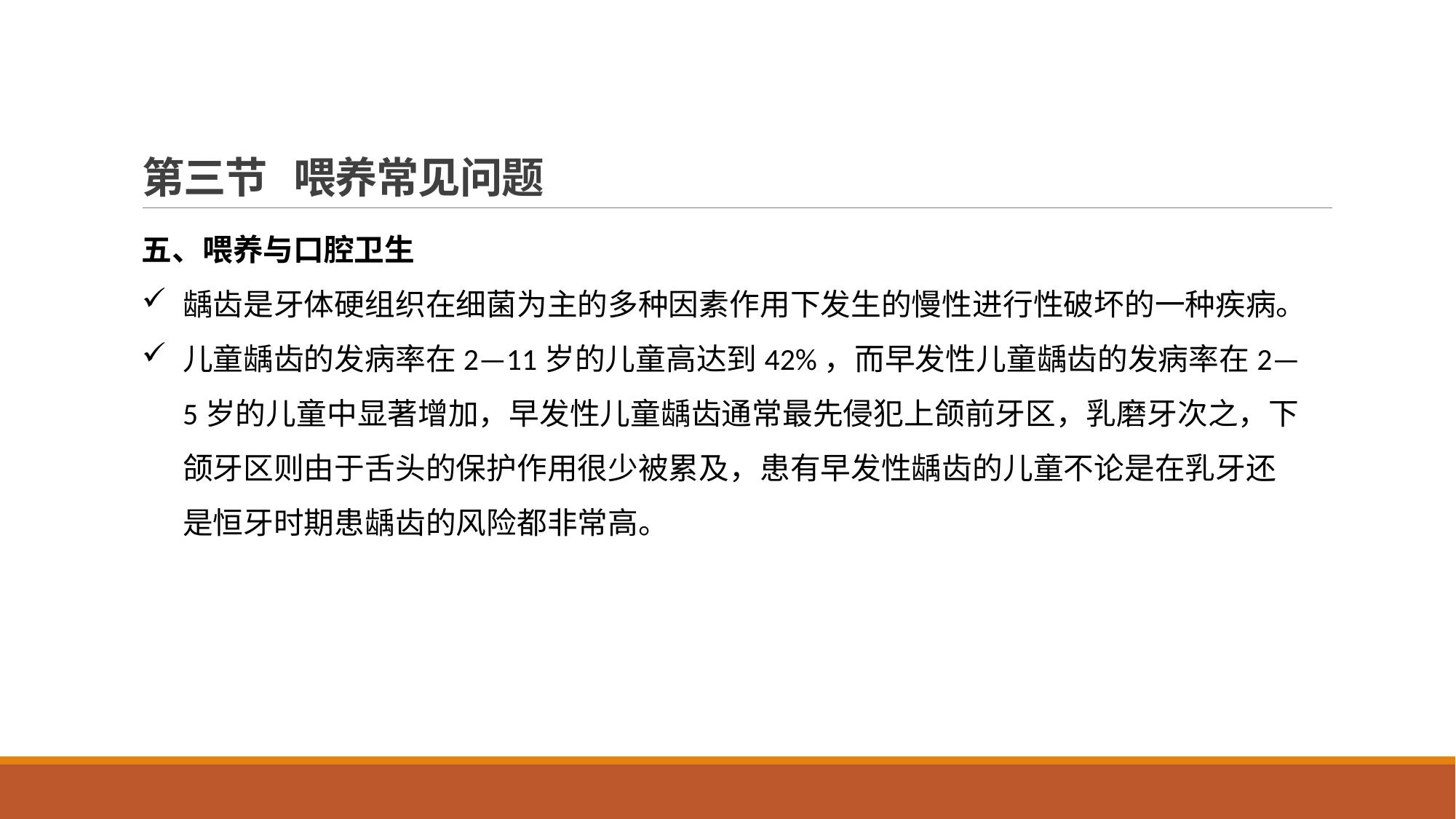

# 第三节   喂养常见问题
五、喂养与口腔卫生
龋齿是牙体硬组织在细菌为主的多种因素作用下发生的慢性进行性破坏的一种疾病。
儿童龋齿的发病率在2—11岁的儿童高达到42%，而早发性儿童龋齿的发病率在2—5岁的儿童中显著增加，早发性儿童龋齿通常最先侵犯上颌前牙区，乳磨牙次之，下颌牙区则由于舌头的保护作用很少被累及，患有早发性龋齿的儿童不论是在乳牙还是恒牙时期患龋齿的风险都非常高。